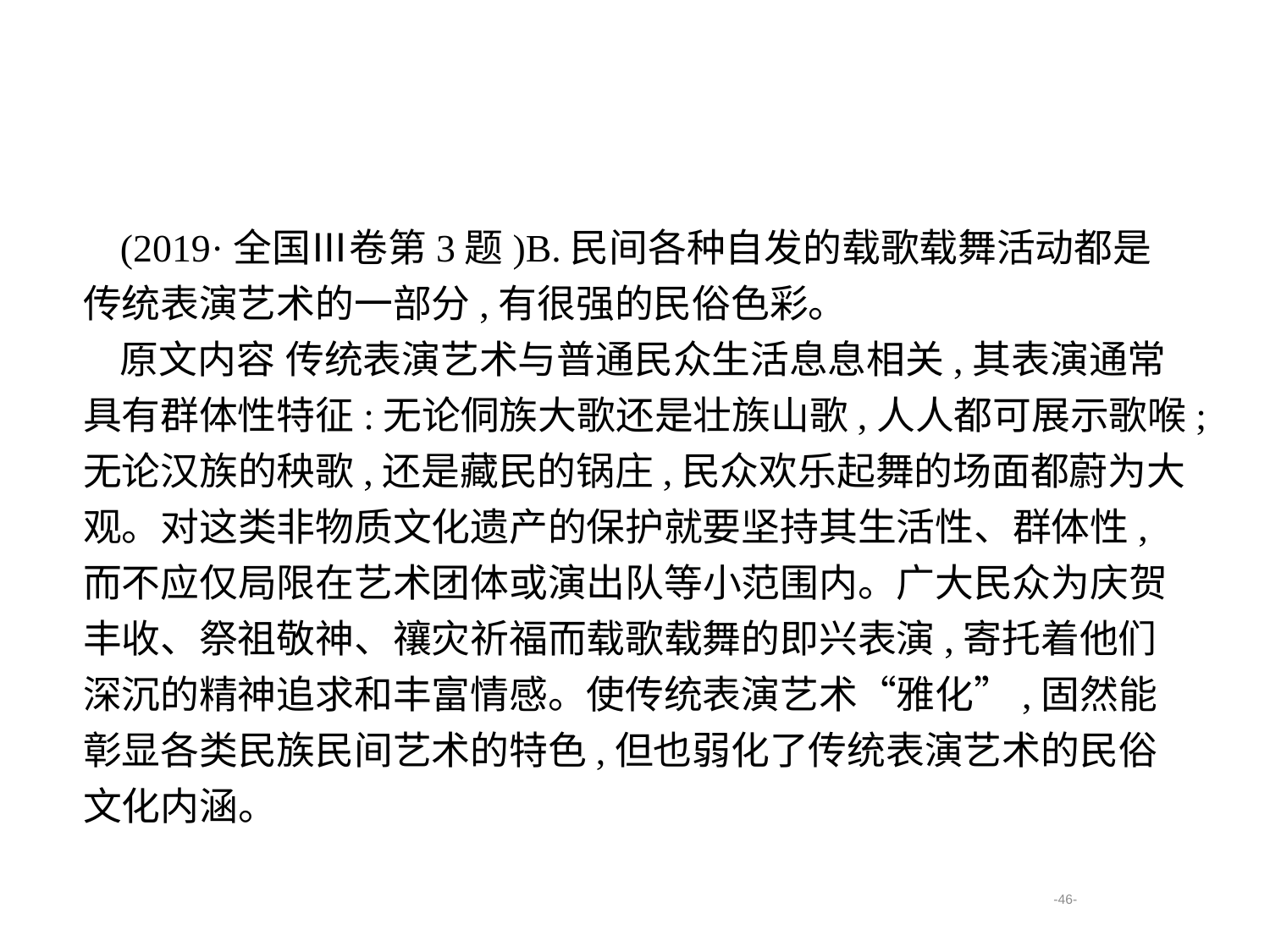

(2019·全国Ⅲ卷第3题)B.民间各种自发的载歌载舞活动都是传统表演艺术的一部分,有很强的民俗色彩。
原文内容 传统表演艺术与普通民众生活息息相关,其表演通常具有群体性特征:无论侗族大歌还是壮族山歌,人人都可展示歌喉;无论汉族的秧歌,还是藏民的锅庄,民众欢乐起舞的场面都蔚为大观。对这类非物质文化遗产的保护就要坚持其生活性、群体性,而不应仅局限在艺术团体或演出队等小范围内。广大民众为庆贺丰收、祭祖敬神、禳灾祈福而载歌载舞的即兴表演,寄托着他们深沉的精神追求和丰富情感。使传统表演艺术“雅化”,固然能彰显各类民族民间艺术的特色,但也弱化了传统表演艺术的民俗文化内涵。
-46-